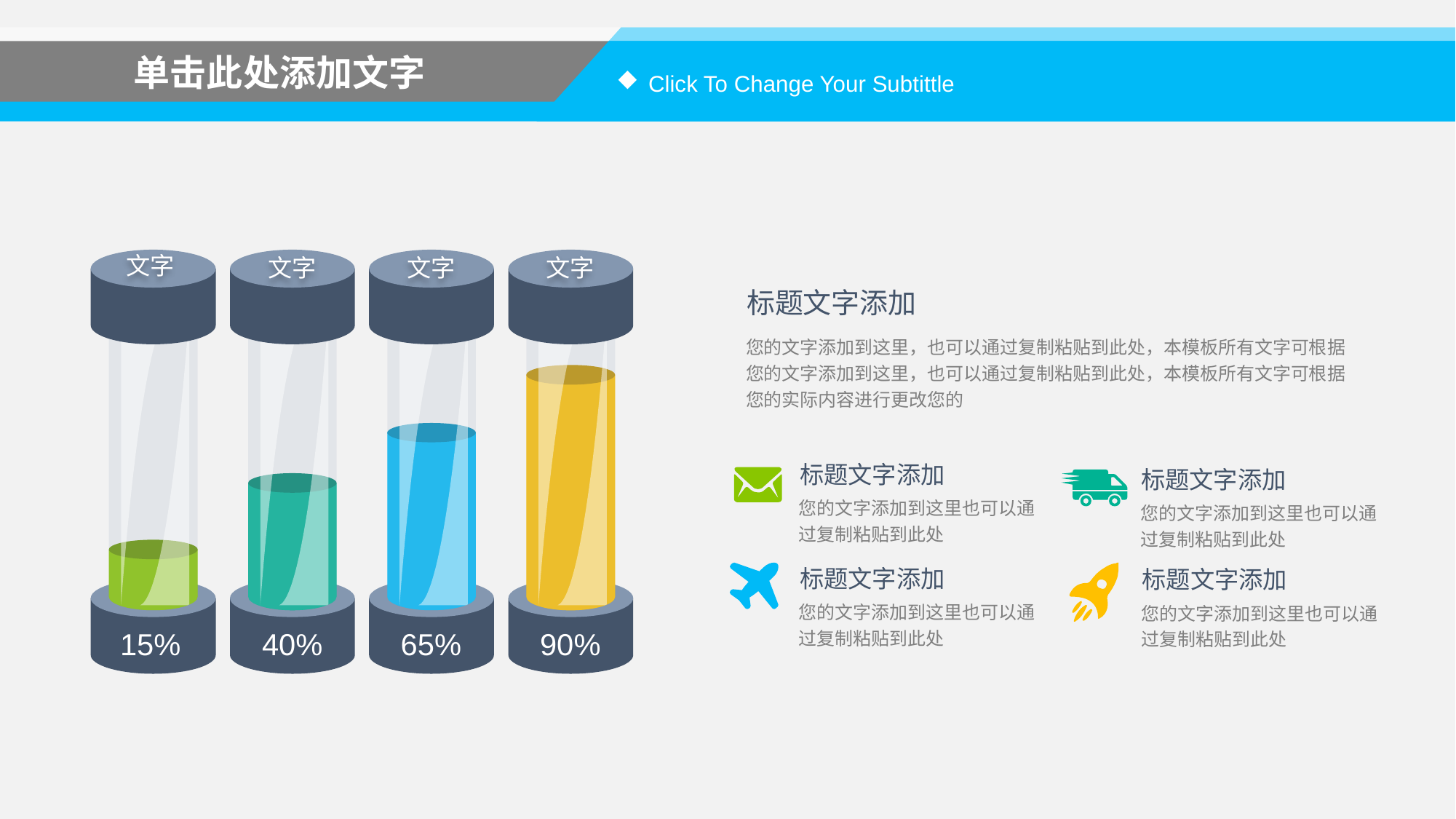

单击此处添加文字
Click To Change Your Subtittle
文字
文字
文字
文字

15%
40%
65%
90%
标题文字添加
您的文字添加到这里，也可以通过复制粘贴到此处，本模板所有文字可根据您的文字添加到这里，也可以通过复制粘贴到此处，本模板所有文字可根据您的实际内容进行更改您的
标题文字添加
标题文字添加

您的文字添加到这里也可以通过复制粘贴到此处
您的文字添加到这里也可以通过复制粘贴到此处
标题文字添加
标题文字添加

您的文字添加到这里也可以通过复制粘贴到此处
您的文字添加到这里也可以通过复制粘贴到此处